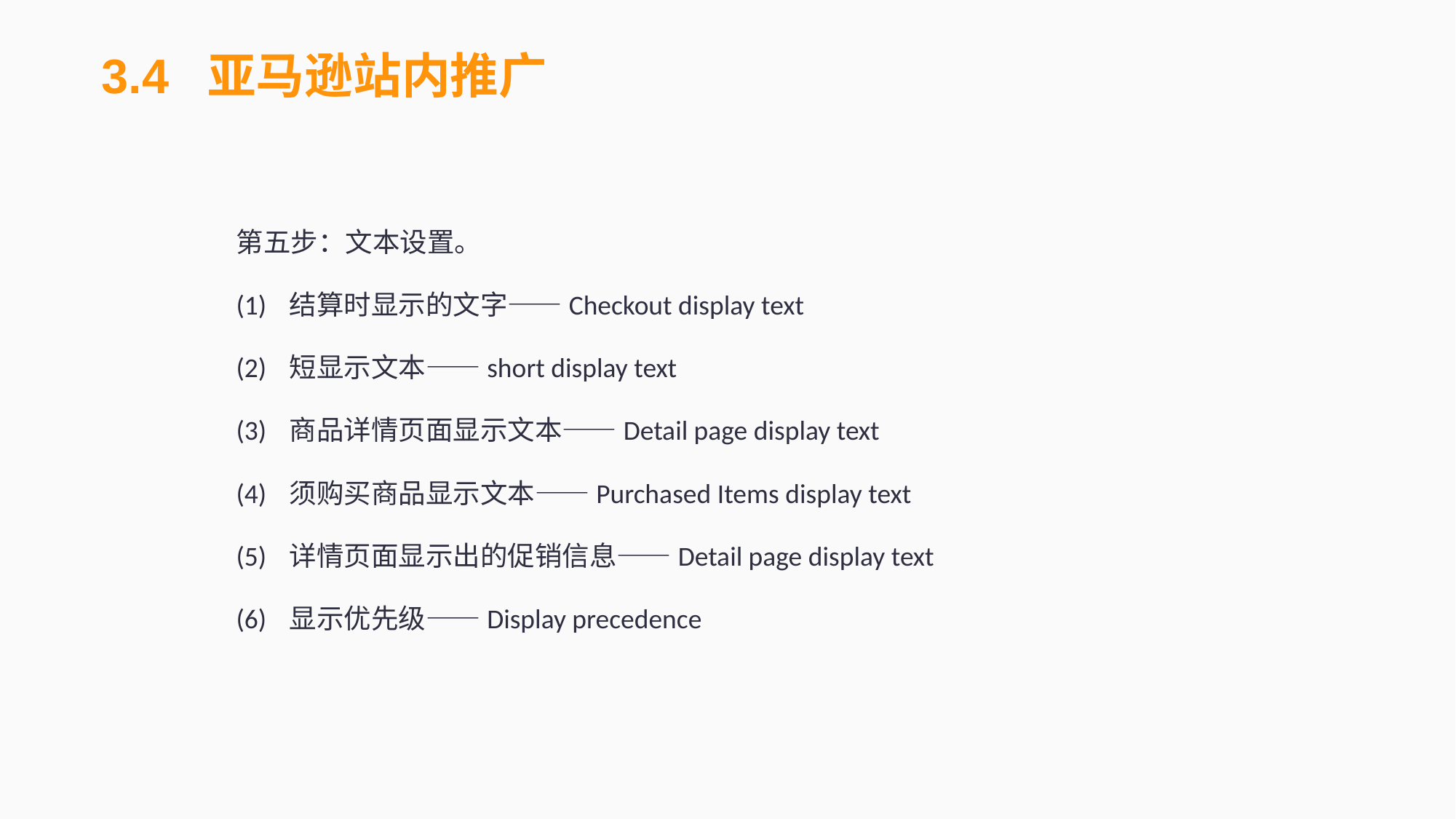

3.4  亚马逊站内推广
第五步：文本设置。
(1)	结算时显示的文字——Checkout display text
(2)	短显示文本——short display text
(3)	商品详情页面显示文本——Detail page display text
(4)	须购买商品显示文本——Purchased Items display text
(5)	详情页面显示出的促销信息——Detail page display text
(6)	显示优先级——Display precedence